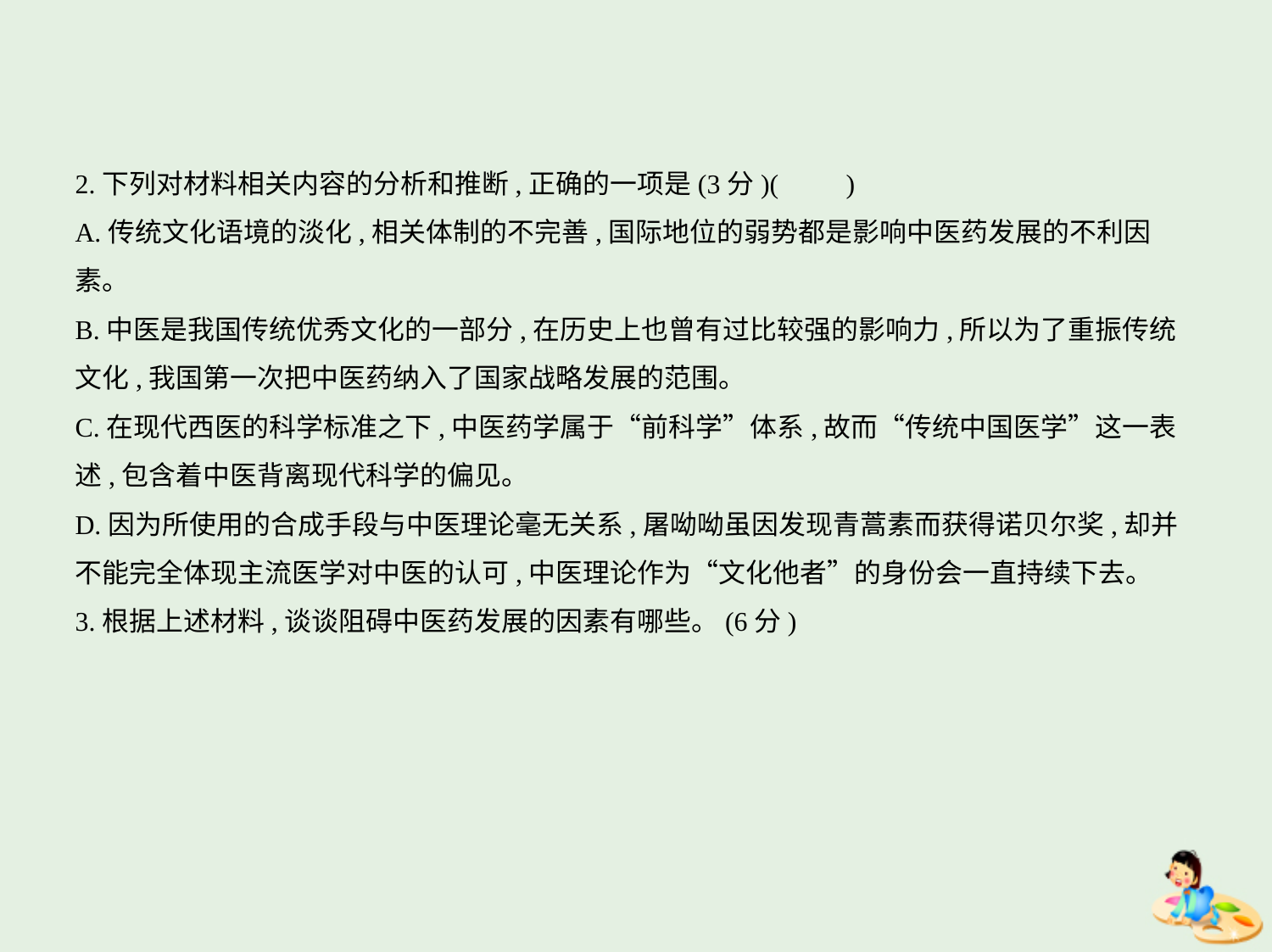

2.下列对材料相关内容的分析和推断,正确的一项是(3分)(　　)
A.传统文化语境的淡化,相关体制的不完善,国际地位的弱势都是影响中医药发展的不利因
素。
B.中医是我国传统优秀文化的一部分,在历史上也曾有过比较强的影响力,所以为了重振传统
文化,我国第一次把中医药纳入了国家战略发展的范围。
C.在现代西医的科学标准之下,中医药学属于“前科学”体系,故而“传统中国医学”这一表
述,包含着中医背离现代科学的偏见。
D.因为所使用的合成手段与中医理论毫无关系,屠呦呦虽因发现青蒿素而获得诺贝尔奖,却并
不能完全体现主流医学对中医的认可,中医理论作为“文化他者”的身份会一直持续下去。
3.根据上述材料,谈谈阻碍中医药发展的因素有哪些。(6分)